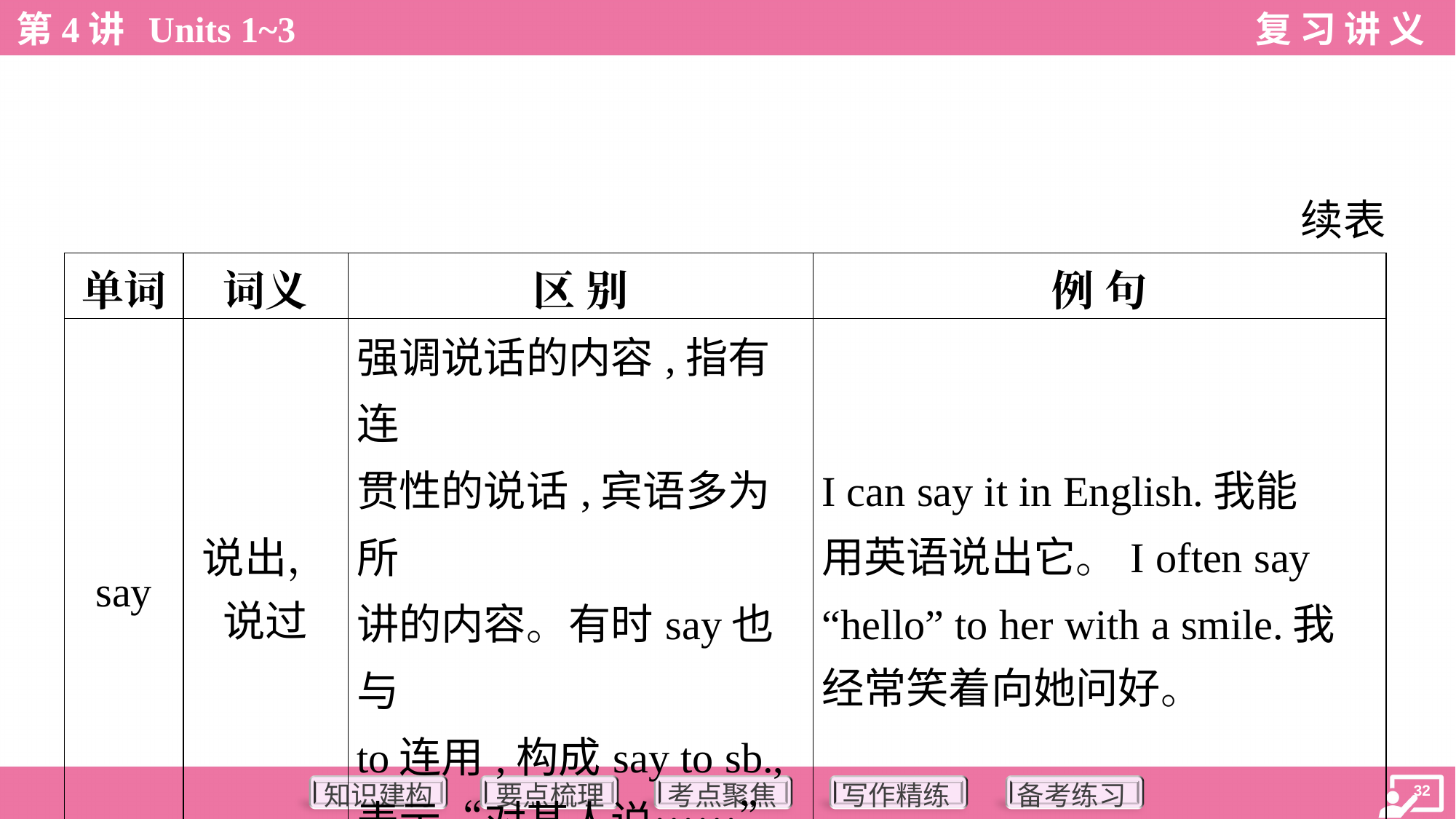

续表
| 单词 | 词义 | 区 别 | 例 句 |
| --- | --- | --- | --- |
| say | 说出， 说过 | 强调说话的内容,指有连 贯性的说话,宾语多为所 讲的内容。有时say也与 to连用,构成say to sb., 表示“对某人说……” | I can say it in English.我能 用英语说出它。I often say “hello” to her with a smile.我 经常笑着向她问好。 |